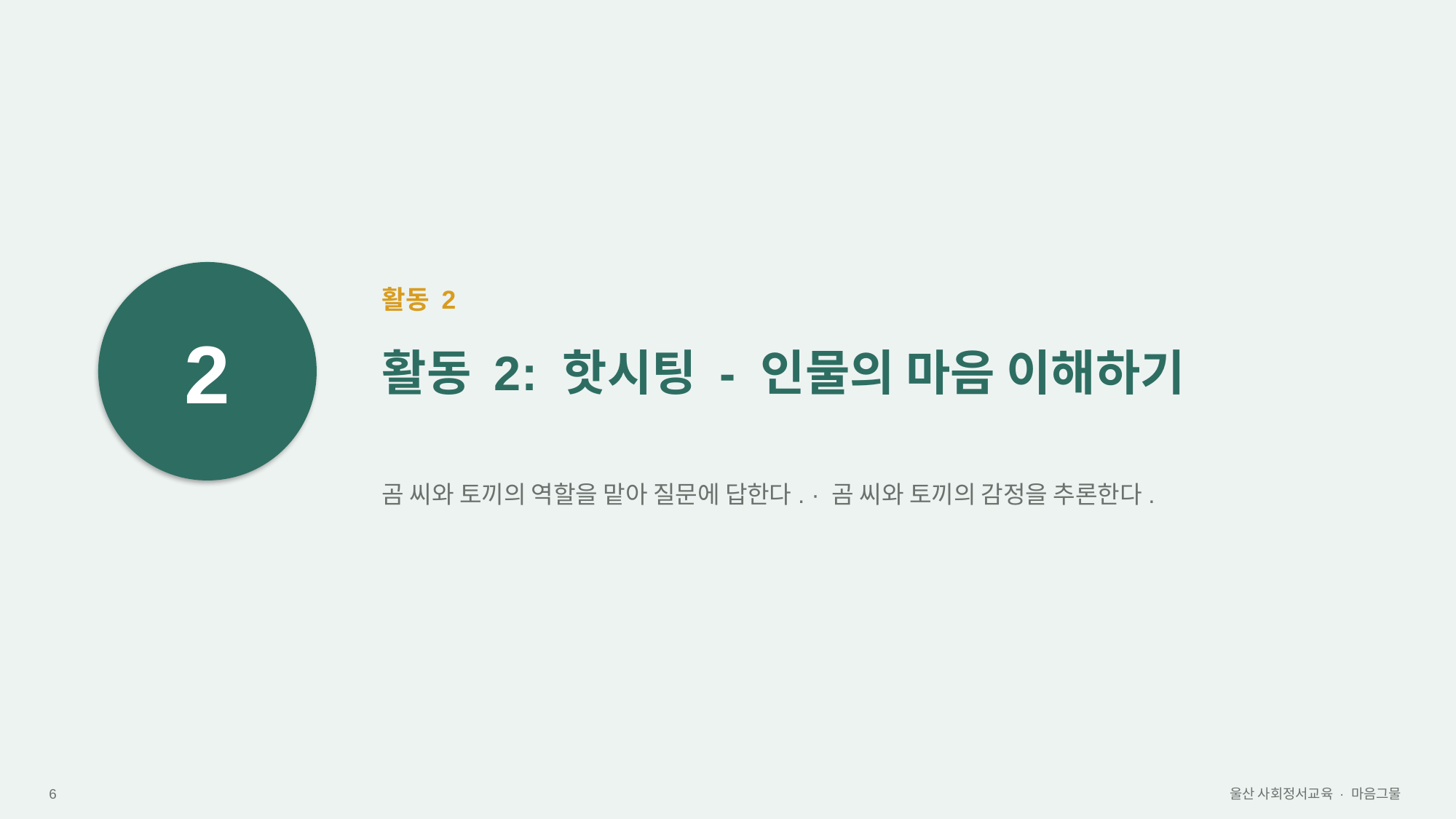

2
활동 2
활동 2: 핫시팅 - 인물의 마음 이해하기
곰 씨와 토끼의 역할을 맡아 질문에 답한다. · 곰 씨와 토끼의 감정을 추론한다.
6
울산 사회정서교육 · 마음그물